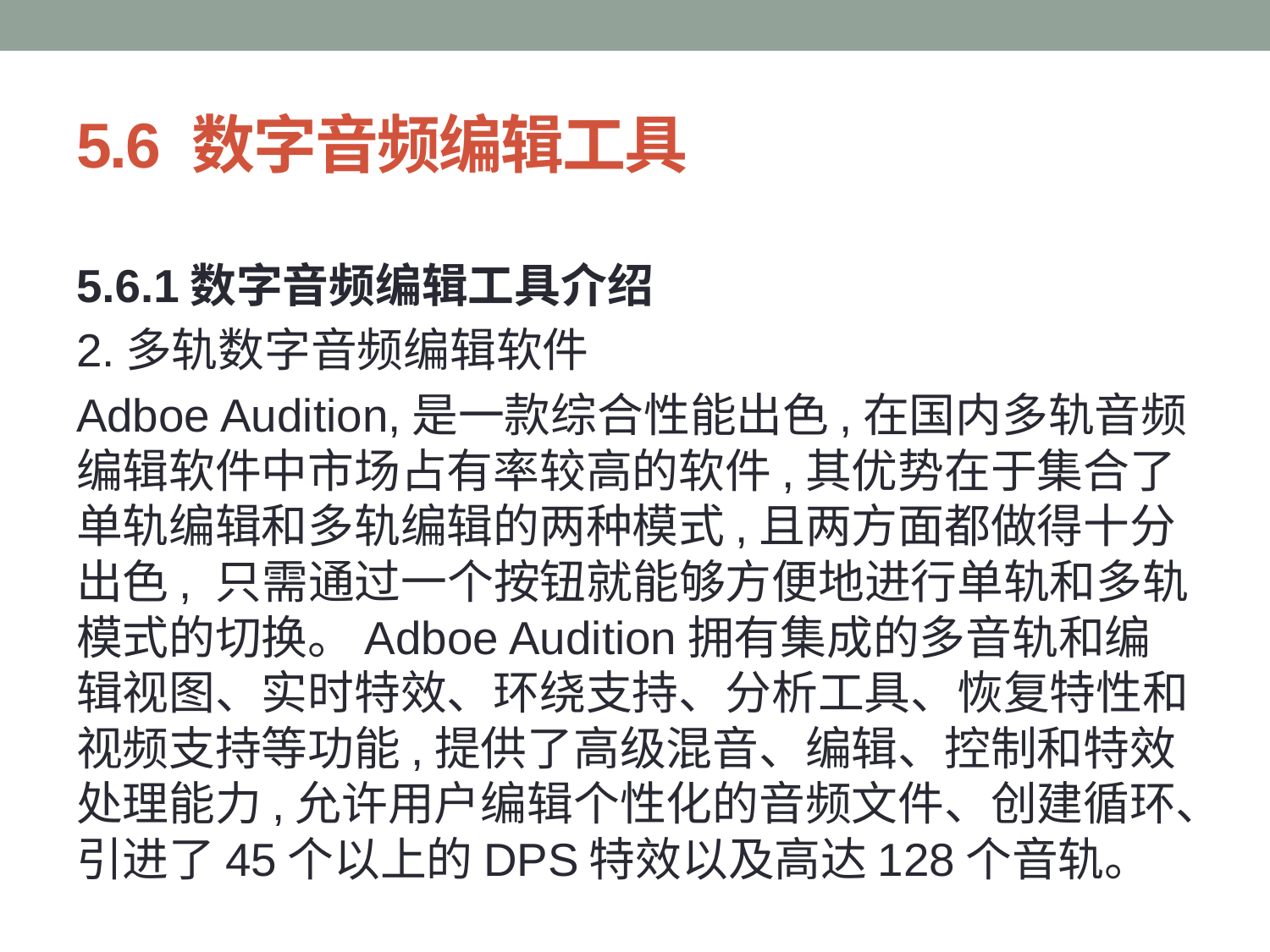

# 5.6 数字音频编辑工具
5.6.1数字音频编辑工具介绍
2.多轨数字音频编辑软件
Adboe Audition,是一款综合性能出色,在国内多轨音频编辑软件中市场占有率较高的软件,其优势在于集合了单轨编辑和多轨编辑的两种模式,且两方面都做得十分出色, 只需通过一个按钮就能够方便地进行单轨和多轨模式的切换。Adboe Audition拥有集成的多音轨和编辑视图、实时特效、环绕支持、分析工具、恢复特性和视频支持等功能,提供了高级混音、编辑、控制和特效处理能力,允许用户编辑个性化的音频文件、创建循环、引进了45个以上的DPS特效以及高达128个音轨。